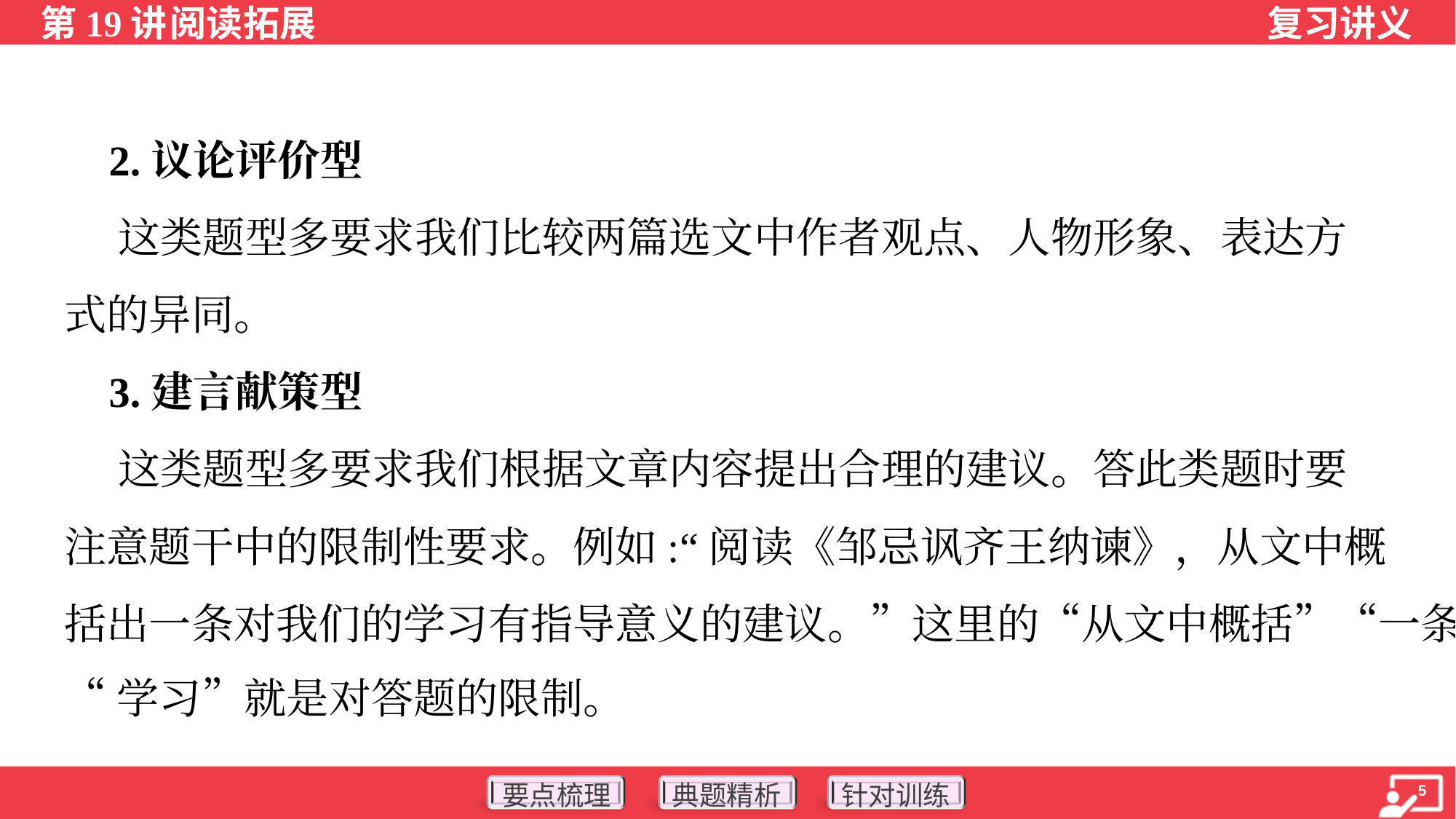

2.议论评价型
    这类题型多要求我们比较两篇选文中作者观点、人物形象、表达方
式的异同。
    3.建言献策型
    这类题型多要求我们根据文章内容提出合理的建议。答此类题时要
注意题干中的限制性要求。例如:“阅读《邹忌讽齐王纳谏》，从文中概
括出一条对我们的学习有指导意义的建议。”这里的“从文中概括”“一条”
“学习”就是对答题的限制。